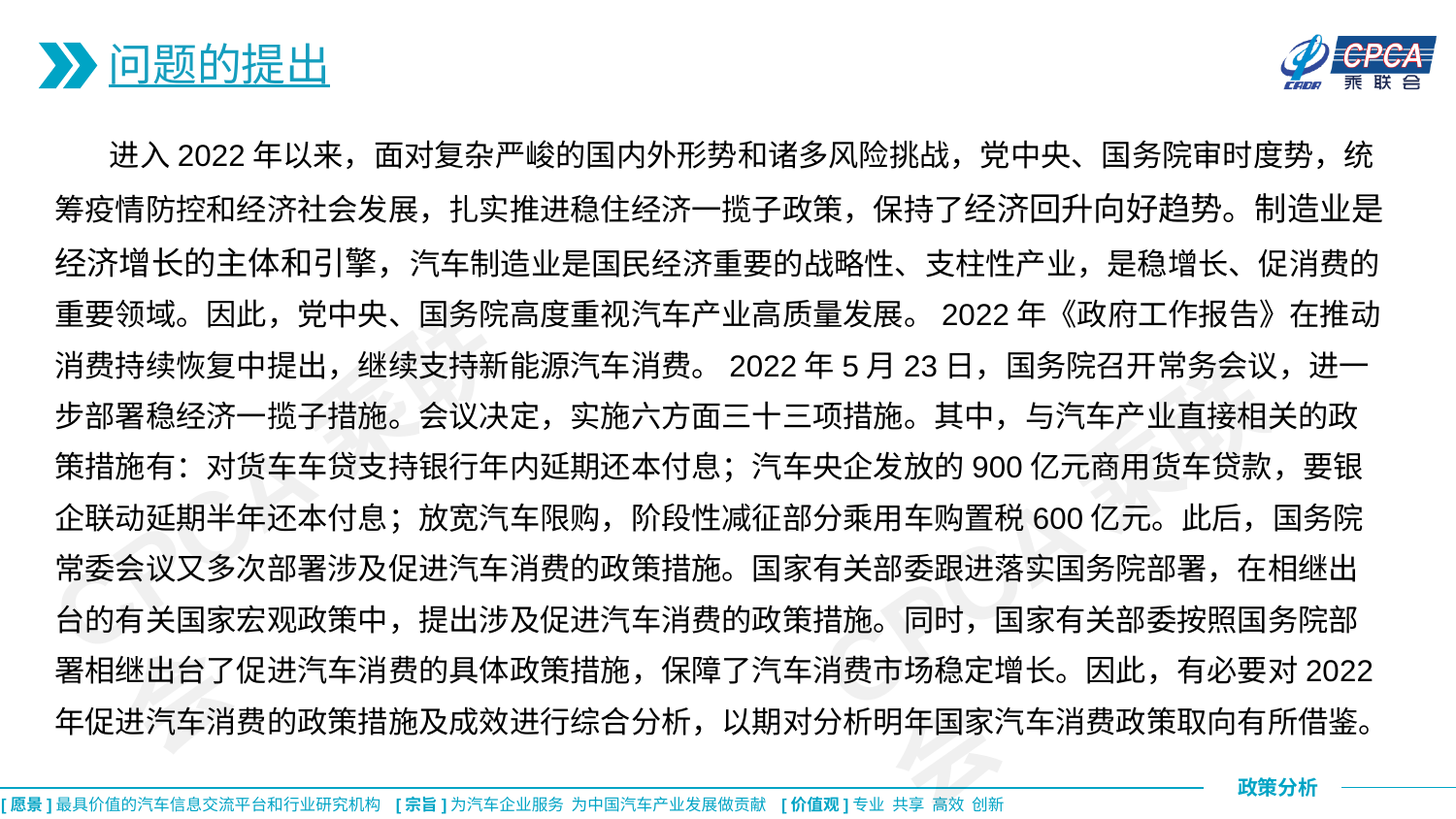

问题的提出
       进入2022年以来，面对复杂严峻的国内外形势和诸多风险挑战，党中央、国务院审时度势，统筹疫情防控和经济社会发展，扎实推进稳住经济一揽子政策，保持了经济回升向好趋势。制造业是经济增长的主体和引擎，汽车制造业是国民经济重要的战略性、支柱性产业，是稳增长、促消费的重要领域。因此，党中央、国务院高度重视汽车产业高质量发展。2022年《政府工作报告》在推动消费持续恢复中提出，继续支持新能源汽车消费。2022年5月23日，国务院召开常务会议，进一步部署稳经济一揽子措施。会议决定，实施六方面三十三项措施。其中，与汽车产业直接相关的政策措施有：对货车车贷支持银行年内延期还本付息；汽车央企发放的900亿元商用货车贷款，要银企联动延期半年还本付息；放宽汽车限购，阶段性减征部分乘用车购置税600亿元。此后，国务院常委会议又多次部署涉及促进汽车消费的政策措施。国家有关部委跟进落实国务院部署，在相继出台的有关国家宏观政策中，提出涉及促进汽车消费的政策措施。同时，国家有关部委按照国务院部署相继出台了促进汽车消费的具体政策措施，保障了汽车消费市场稳定增长。因此，有必要对2022年促进汽车消费的政策措施及成效进行综合分析，以期对分析明年国家汽车消费政策取向有所借鉴。
CPCA乘联会
CPCA乘联会